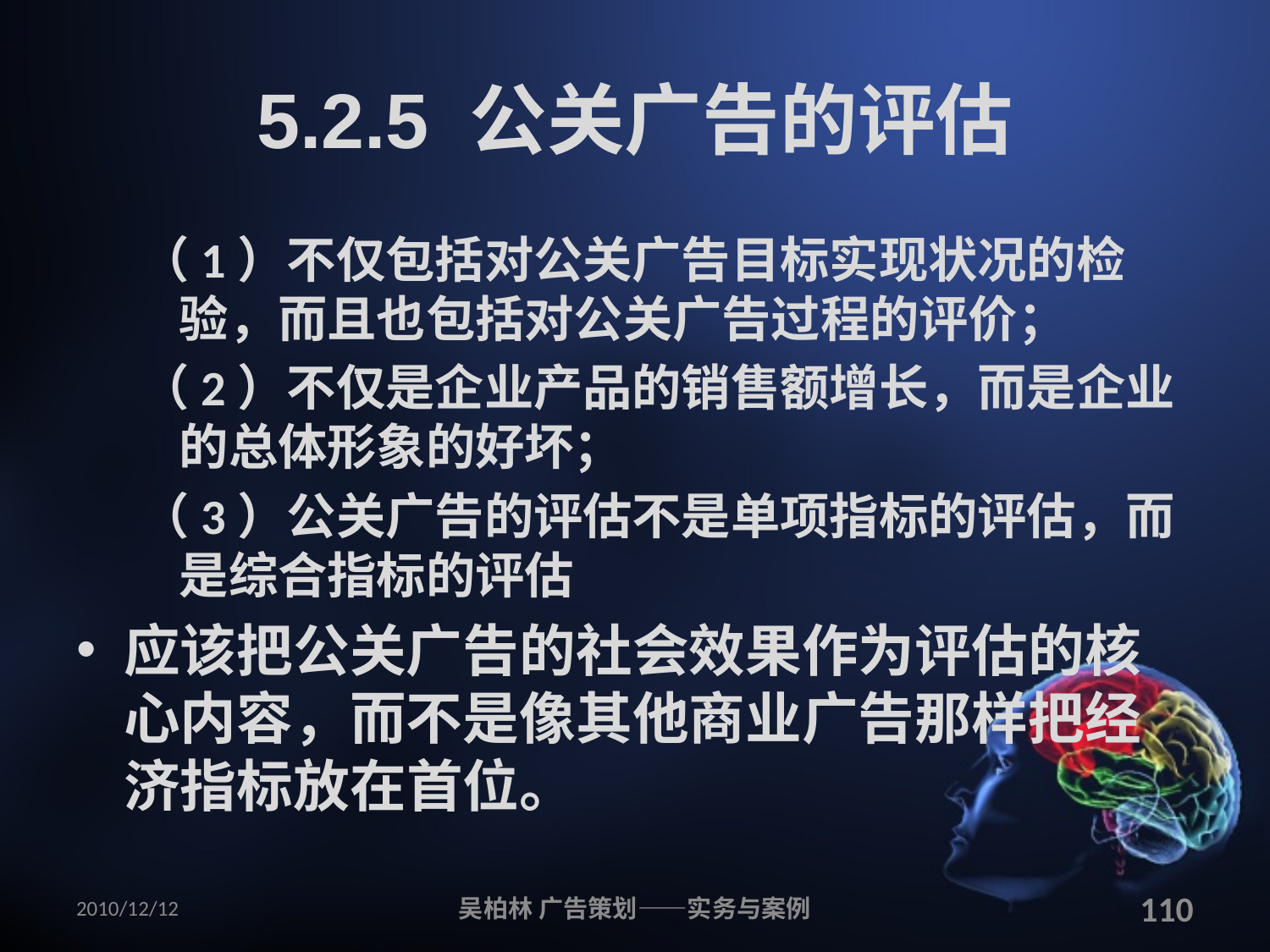

# 5.2.5 公关广告的评估
（1）不仅包括对公关广告目标实现状况的检验，而且也包括对公关广告过程的评价；
（2）不仅是企业产品的销售额增长，而是企业的总体形象的好坏；
（3）公关广告的评估不是单项指标的评估，而是综合指标的评估
应该把公关广告的社会效果作为评估的核心内容，而不是像其他商业广告那样把经济指标放在首位。
2010/12/12
吴柏林 广告策划——实务与案例
110